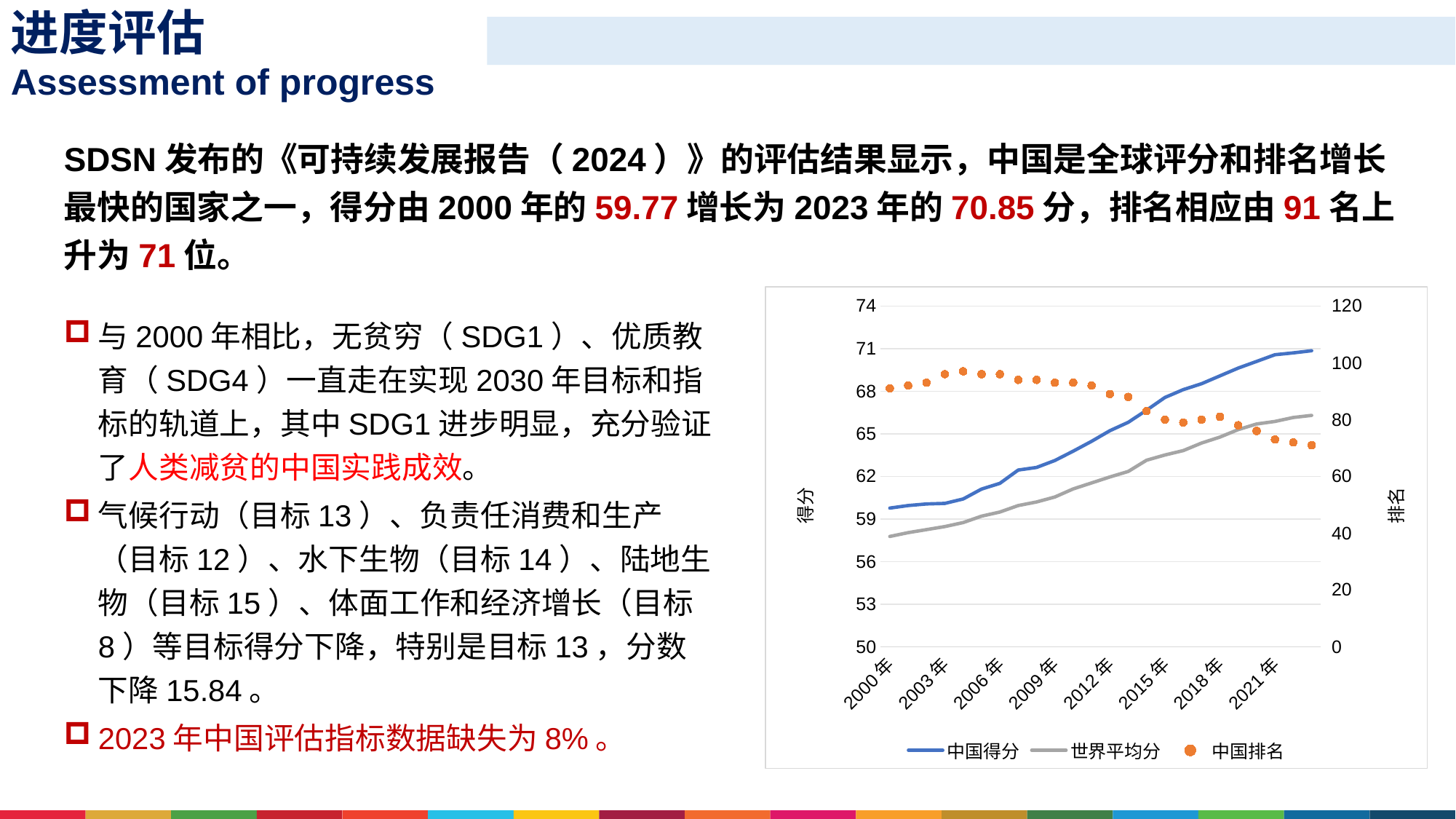

进度评估
Assessment of progress

SDSN发布的《可持续发展报告（2024）》的评估结果显示，中国是全球评分和排名增长最快的国家之一，得分由2000年的59.77增长为2023年的70.85分，排名相应由91名上升为71位。

### Chart

| Category | 中国得分 | 世界平均分 | 中国排名 |
|---|---|---|---|
与2000年相比，无贫穷（SDG1）、优质教育（SDG4）一直走在实现2030年目标和指标的轨道上，其中SDG1进步明显，充分验证了人类减贫的中国实践成效。
气候行动（目标13）、负责任消费和生产（目标12）、水下生物（目标14）、陆地生物（目标15）、体面工作和经济增长（目标8）等目标得分下降，特别是目标13，分数下降15.84。
2023年中国评估指标数据缺失为8%。
17